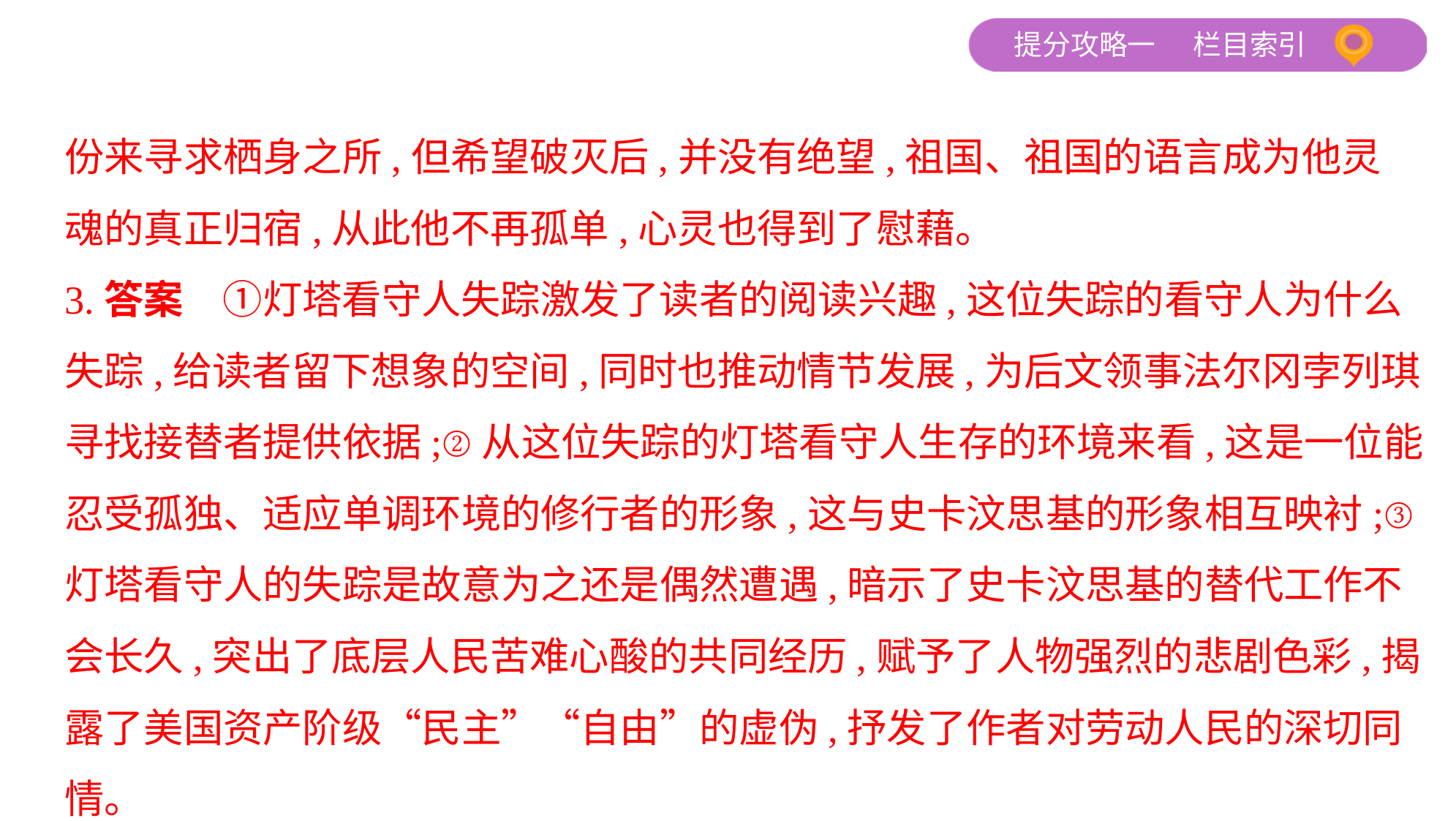

份来寻求栖身之所,但希望破灭后,并没有绝望,祖国、祖国的语言成为他灵
魂的真正归宿,从此他不再孤单,心灵也得到了慰藉。
3.答案　①灯塔看守人失踪激发了读者的阅读兴趣,这位失踪的看守人为什么失踪,给读者留下想象的空间,同时也推动情节发展,为后文领事法尔冈孛列琪寻找接替者提供依据;②从这位失踪的灯塔看守人生存的环境来看,这是一位能忍受孤独、适应单调环境的修行者的形象,这与史卡汶思基的形象相互映衬;③灯塔看守人的失踪是故意为之还是偶然遭遇,暗示了史卡汶思基的替代工作不会长久,突出了底层人民苦难心酸的共同经历,赋予了人物强烈的悲剧色彩,揭露了美国资产阶级“民主”“自由”的虚伪,抒发了作者对劳动人民的深切同情。